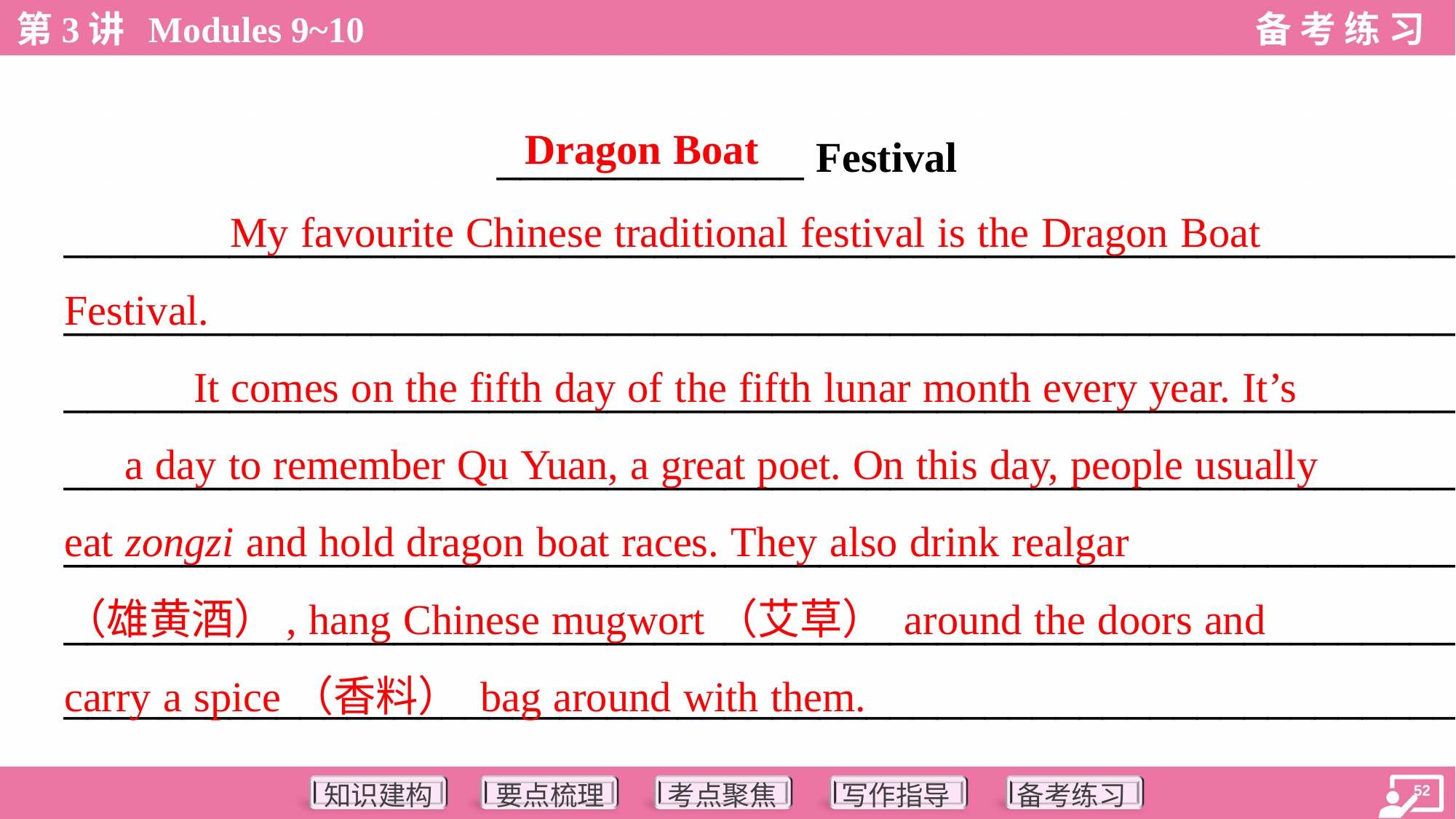

Dragon Boat
_____________ Festival
    My favourite Chinese traditional festival is the Dragon Boat
Festival.
    It comes on the fifth day of the fifth lunar month every year. It’s
a day to remember Qu Yuan, a great poet. On this day, people usually
eat zongzi and hold dragon boat races. They also drink realgar
（雄黄酒）, hang Chinese mugwort（艾草） around the doors and
carry a spice（香料） bag around with them.

______________________________________________________________
______________________________________________________________
______________________________________________________________
______________________________________________________________
______________________________________________________________
______________________________________________________________
______________________________________________________________